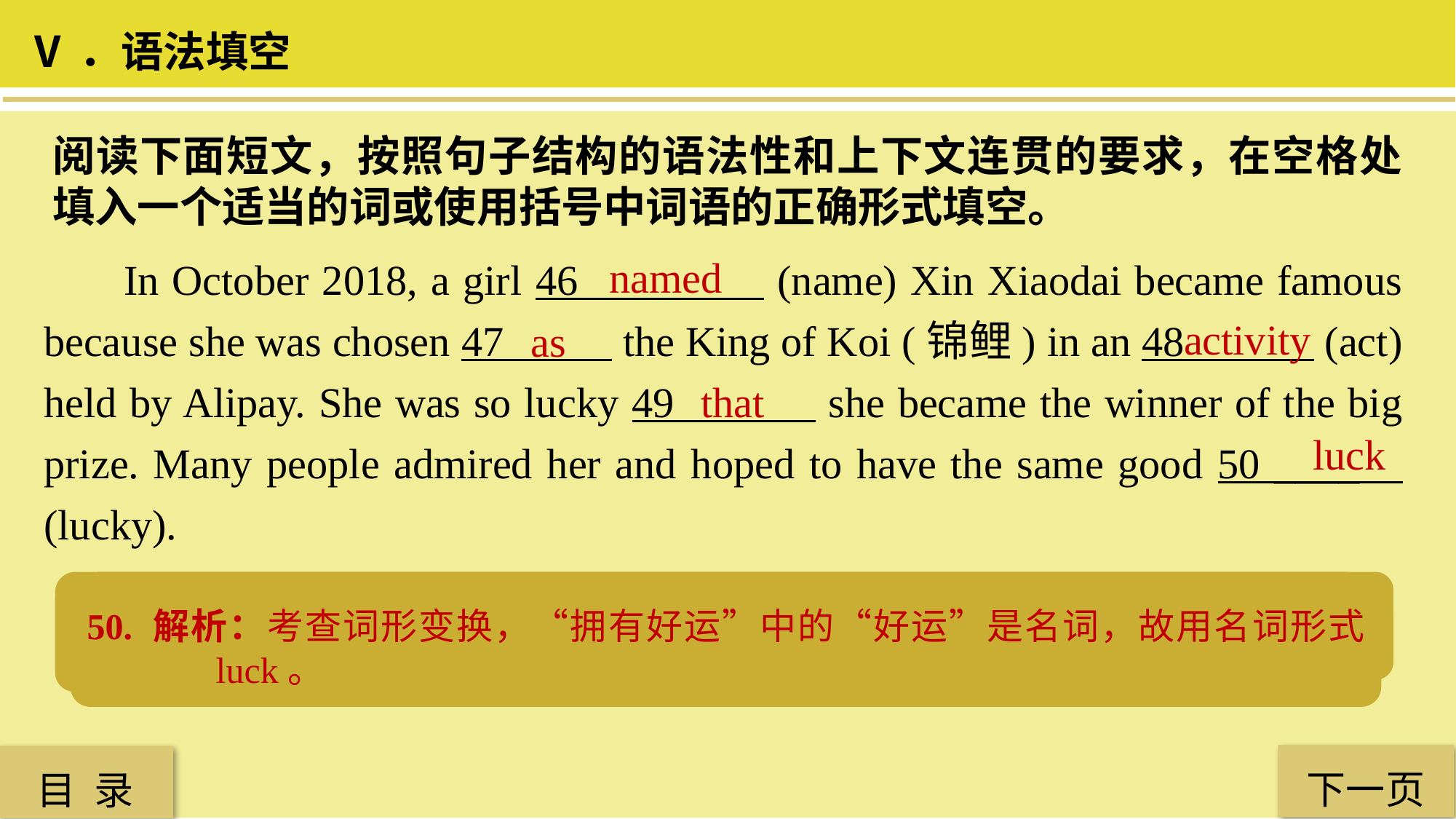

Ⅴ．语法填空
阅读下面短文，按照句子结构的语法性和上下文连贯的要求，在空格处填入一个适当的词或使用括号中词语的正确形式填空。
      In October 2018, a girl 46               (name) Xin Xiaodai became famous because she was chosen 47           the King of Koi (锦鲤) in an 48             (act) held by Alipay. She was so lucky 49            she became the winner of the big prize. Many people admired her and hoped to have the same good 50 ____    (lucky).
 named
 activity
 as
 that
 luck
49. 解析：考查句型搭配，so … that “如此……以至于”。
48. 解析：考查词形的变化，这是一个“活动”，act 要变为 activity。
46. 解析：考查非谓语动词，“一个叫……的女孩”，人的名字是被叫的，用过去分词。
47. 解析：考查固定搭配 be chosen as “被选为……”。
50. 解析：考查词形变换，“拥有好运”中的“好运”是名词，故用名词形式 luck。